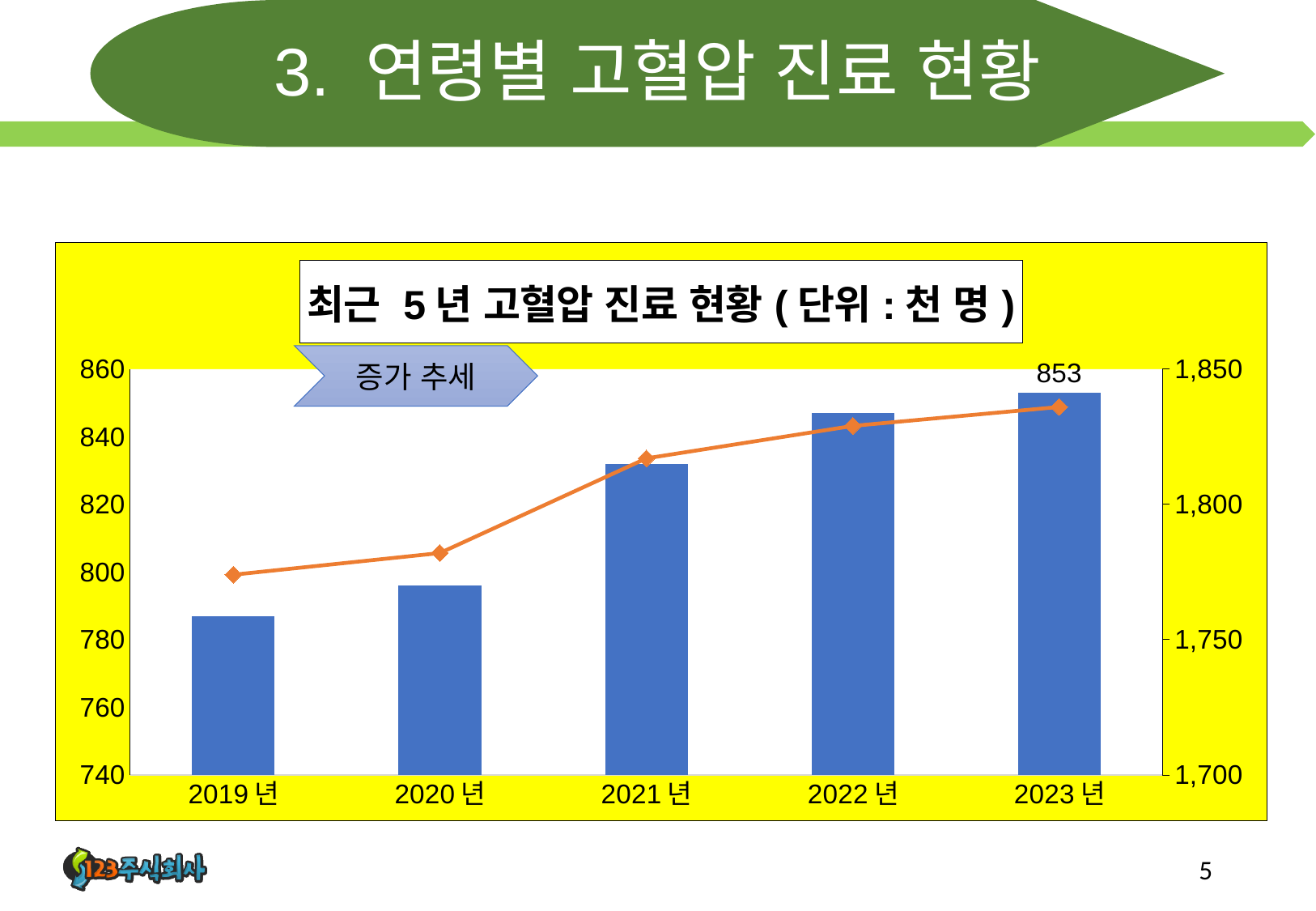

# 3. 연령별 고혈압 진료 현황

### Chart: 최근 5년 고혈압 진료 현황(단위:천 명)

| Category | 40대 | 50대 |
|---|---|---|
| 2019년 | 787.0 | 1774.0 |
| 2020년 | 796.0 | 1782.0 |
| 2021년 | 832.0 | 1817.0 |
| 2022년 | 847.0 | 1829.0 |
| 2023년 | 853.0 | 1836.0 |
증가 추세